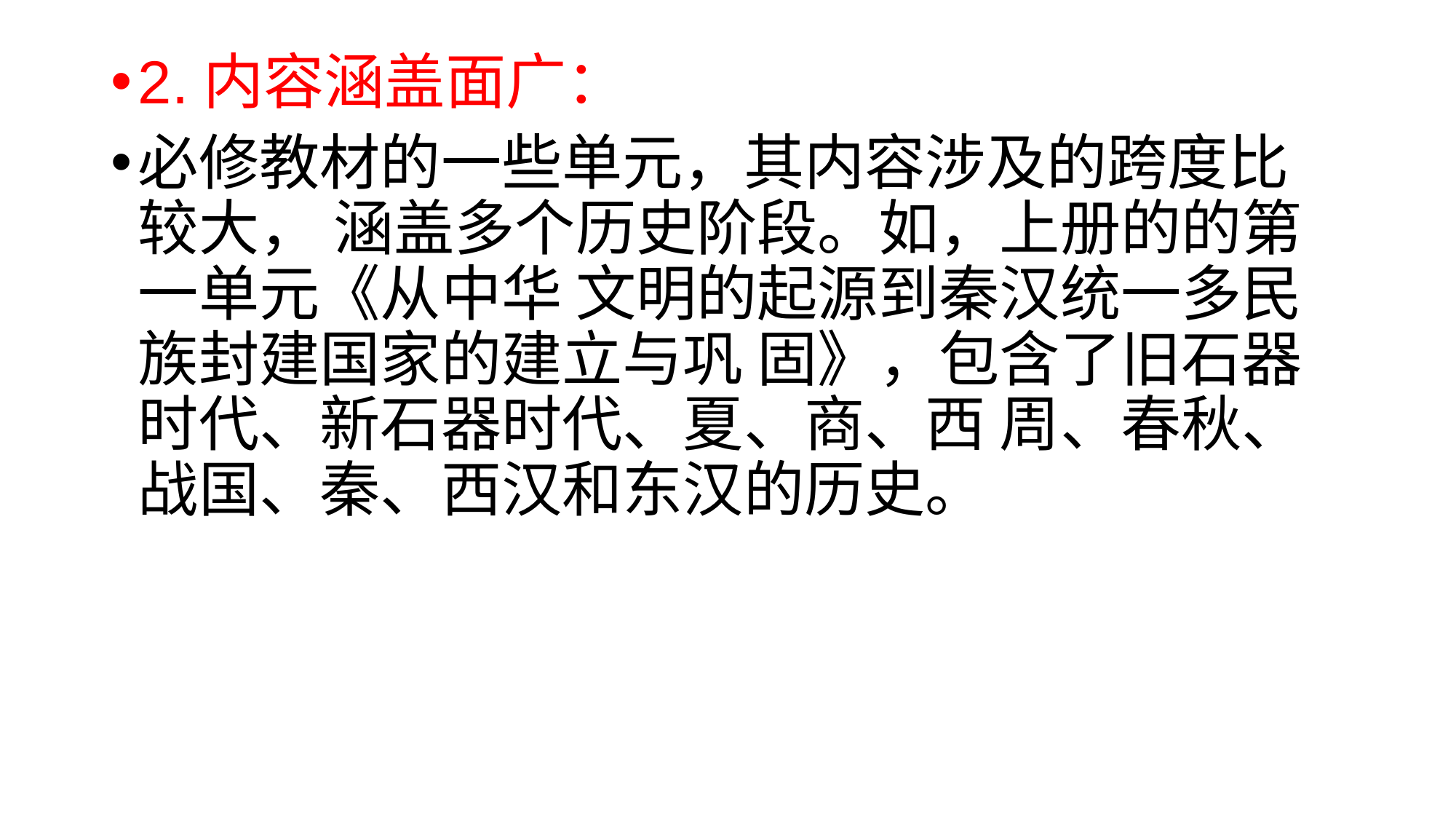

2.内容涵盖面广：
必修教材的一些单元，其内容涉及的跨度比较大， 涵盖多个历史阶段。如，上册的的第一单元《从中华 文明的起源到秦汉统一多民族封建国家的建立与巩 固》，包含了旧石器时代、新石器时代、夏、商、西 周、春秋、战国、秦、西汉和东汉的历史。